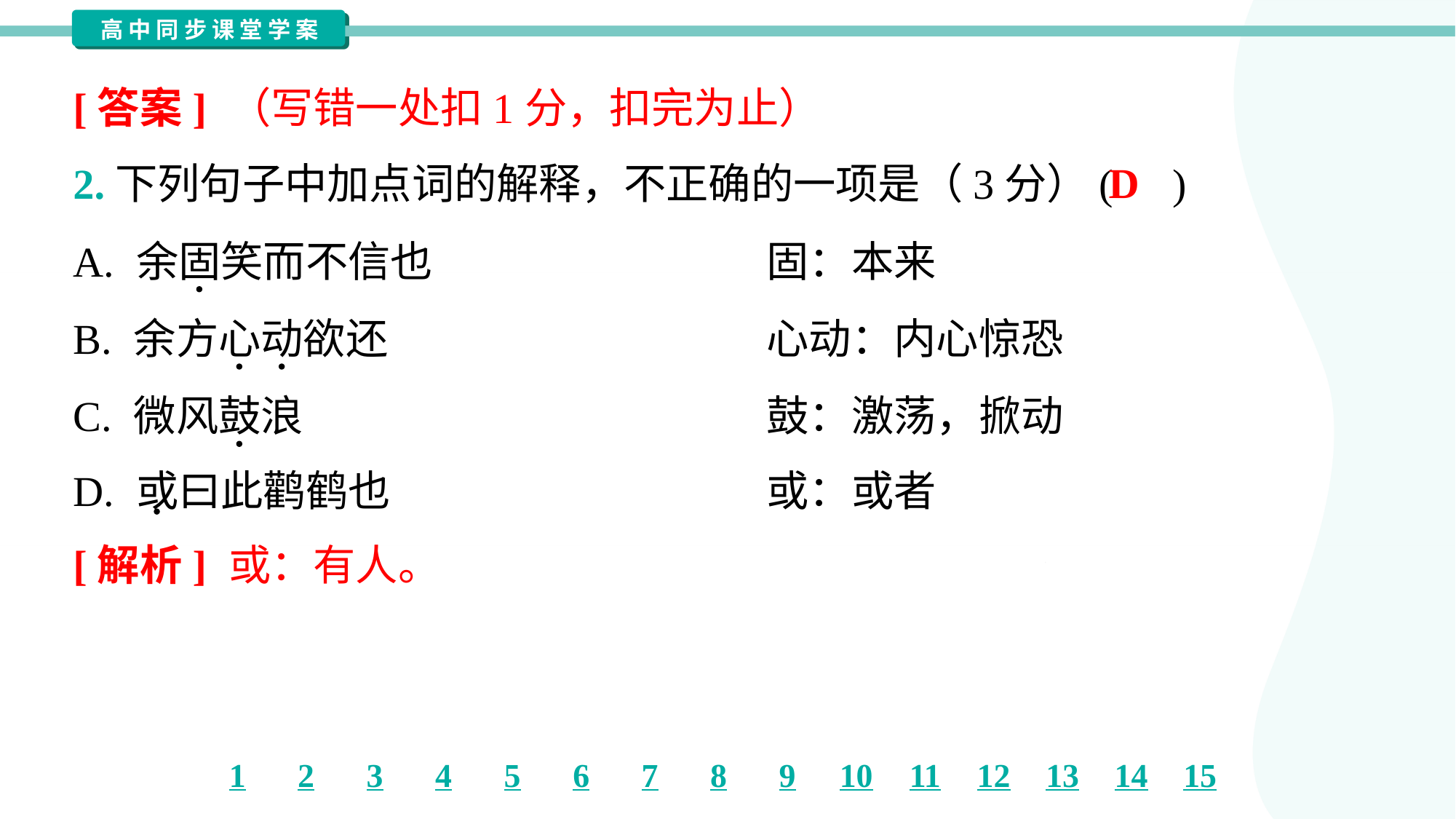

[答案] （写错一处扣1分，扣完为止）
D
2.下列句子中加点词的解释，不正确的一项是（3分）(     )
A. 余固笑而不信也	固：本来
B. 余方心动欲还	心动：内心惊恐
C. 微风鼓浪	鼓：激荡，掀动
D. 或曰此鹳鹤也	或：或者

[解析] 或：有人。